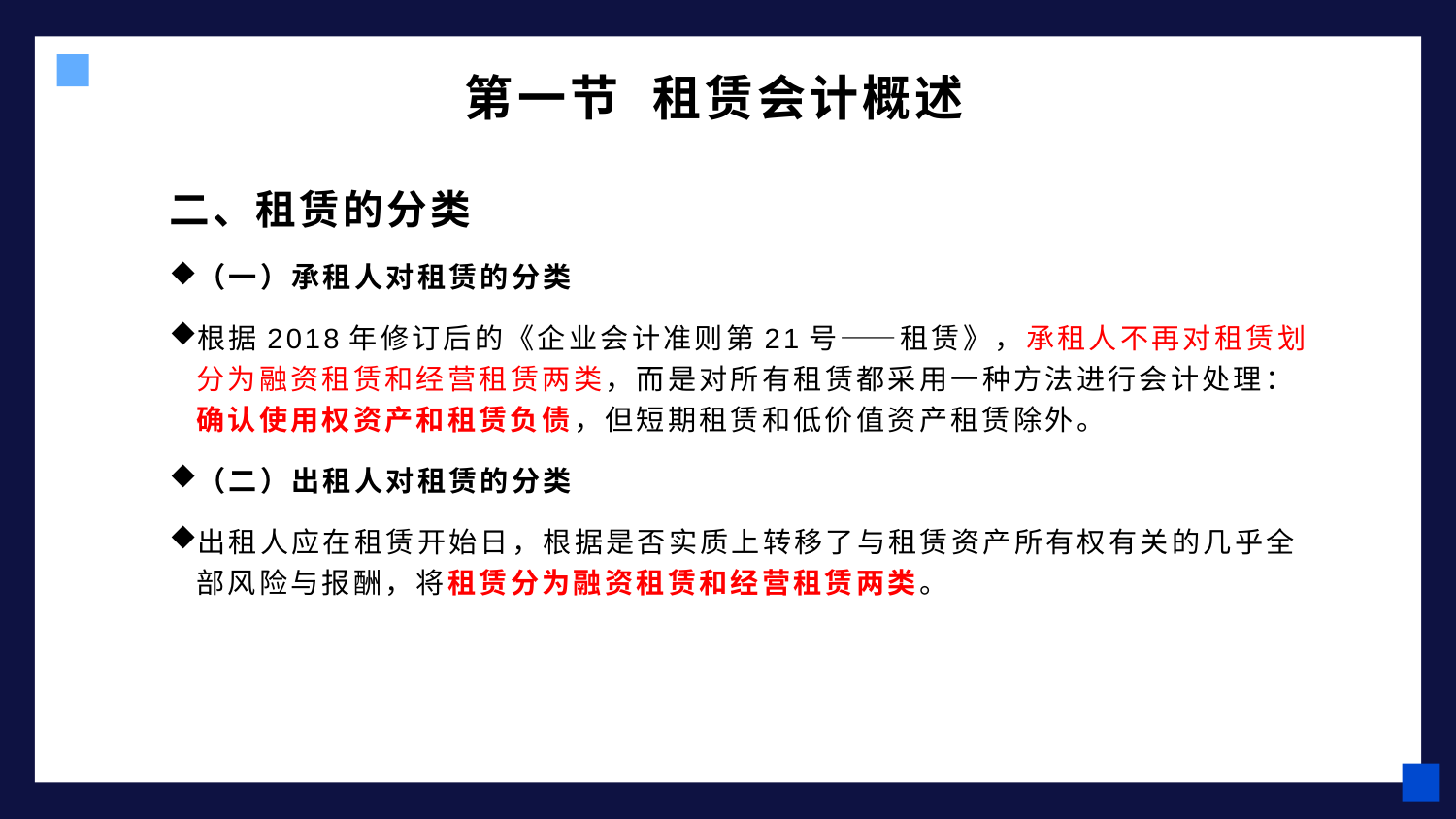

# 第一节  租赁会计概述
二、租赁的分类
（一）承租人对租赁的分类
根据2018年修订后的《企业会计准则第21号——租赁》，承租人不再对租赁划分为融资租赁和经营租赁两类，而是对所有租赁都采用一种方法进行会计处理：确认使用权资产和租赁负债，但短期租赁和低价值资产租赁除外。
（二）出租人对租赁的分类
出租人应在租赁开始日，根据是否实质上转移了与租赁资产所有权有关的几乎全部风险与报酬，将租赁分为融资租赁和经营租赁两类。